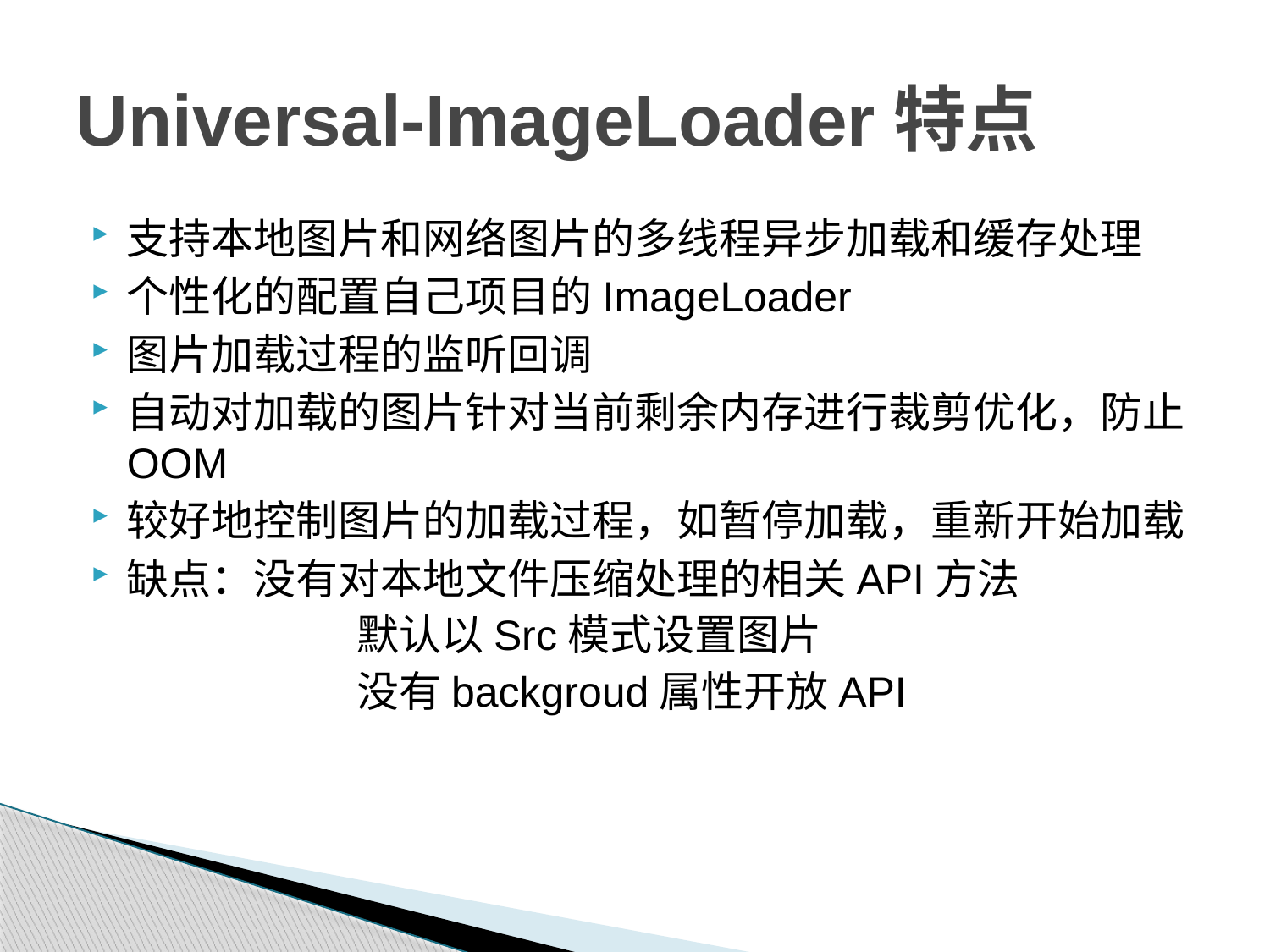

# Universal-ImageLoader特点
支持本地图片和网络图片的多线程异步加载和缓存处理
个性化的配置自己项目的ImageLoader
图片加载过程的监听回调
自动对加载的图片针对当前剩余内存进行裁剪优化，防止OOM
较好地控制图片的加载过程，如暂停加载，重新开始加载
缺点：没有对本地文件压缩处理的相关API方法
		      默认以Src模式设置图片
		      没有backgroud属性开放API